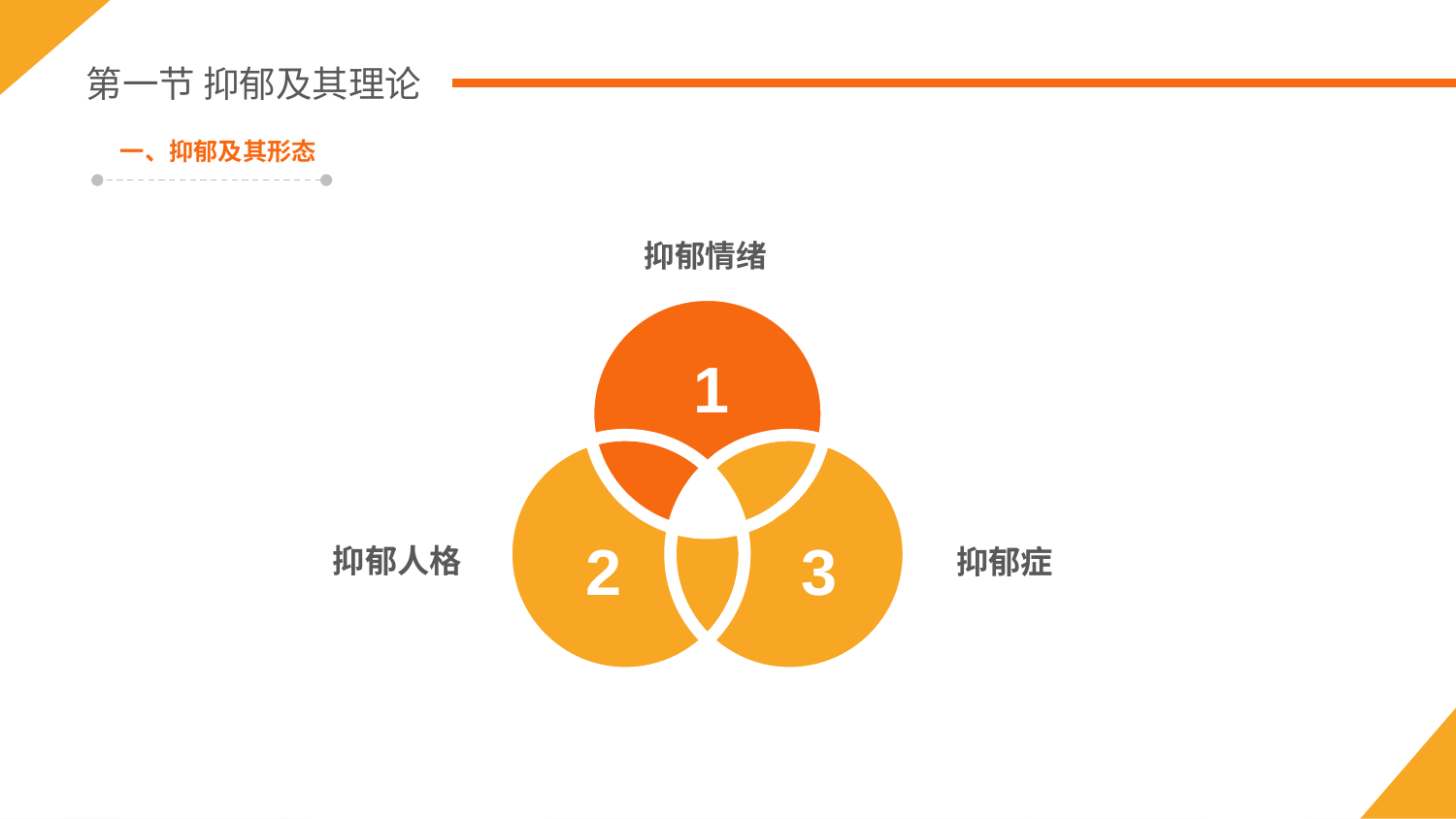

第一节 抑郁及其理论
一、抑郁及其形态
抑郁情绪

1
2
3
抑郁人格
抑郁症